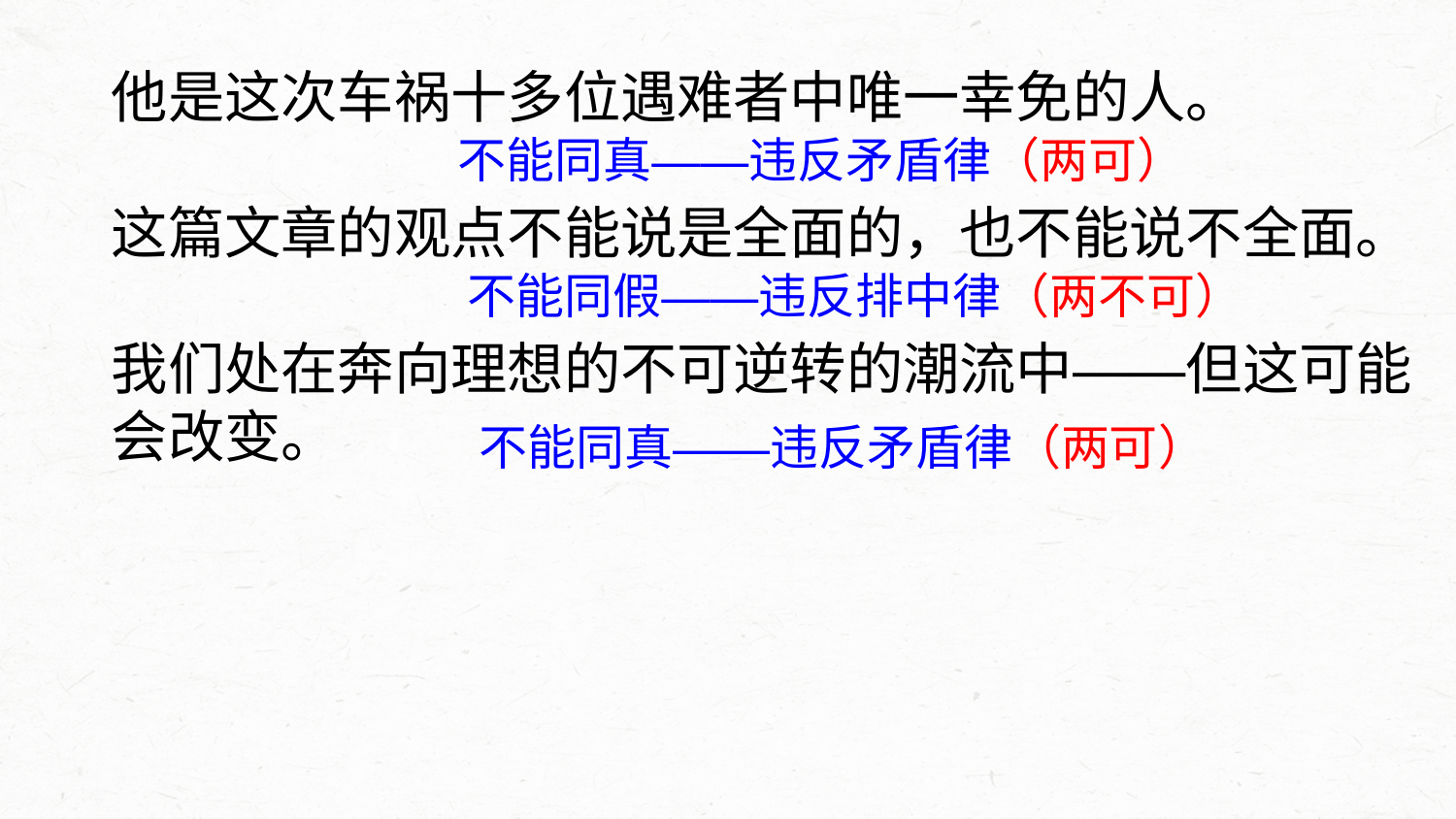

他是这次车祸十多位遇难者中唯一幸免的人。

这篇文章的观点不能说是全面的，也不能说不全面。

我们处在奔向理想的不可逆转的潮流中——但这可能会改变。

不能同真——违反矛盾律（两可）
不能同假——违反排中律（两不可）
不能同真——违反矛盾律（两可）